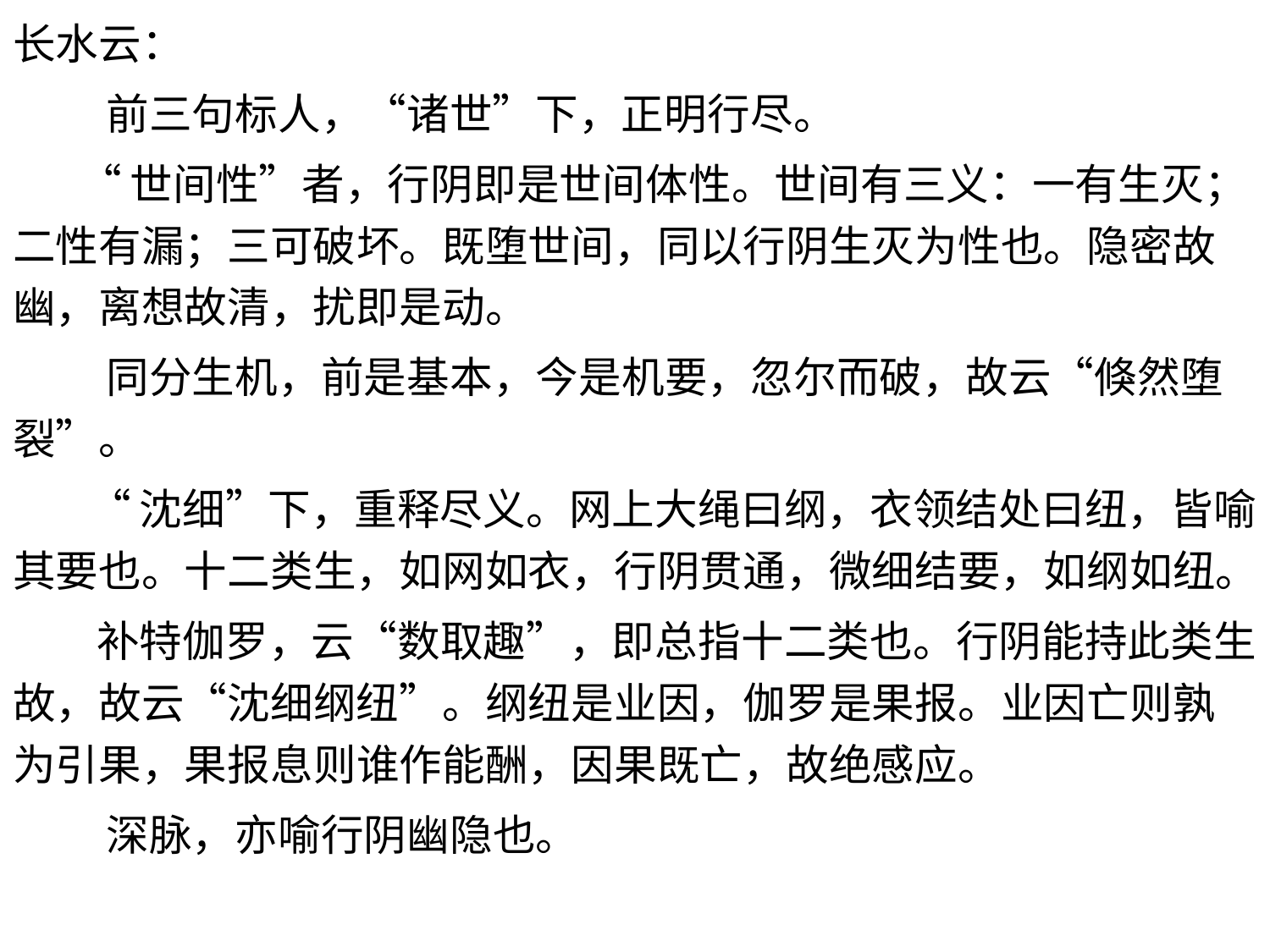

长水云：
         前三句标人，“诸世”下，正明行尽。
       “世间性”者，行阴即是世间体性。世间有三义：一有生灭；二性有漏；三可破坏。既堕世间，同以行阴生灭为性也。隐密故幽，离想故清，扰即是动。
         同分生机，前是基本，今是机要，忽尔而破，故云“倏然堕裂”。
        “沈细”下，重释尽义。网上大绳曰纲，衣领结处曰纽，皆喻其要也。十二类生，如网如衣，行阴贯通，微细结要，如纲如纽。
        补特伽罗，云“数取趣”，即总指十二类也。行阴能持此类生故，故云“沈细纲纽”。纲纽是业因，伽罗是果报。业因亡则孰为引果，果报息则谁作能酬，因果既亡，故绝感应。
         深脉，亦喻行阴幽隐也。